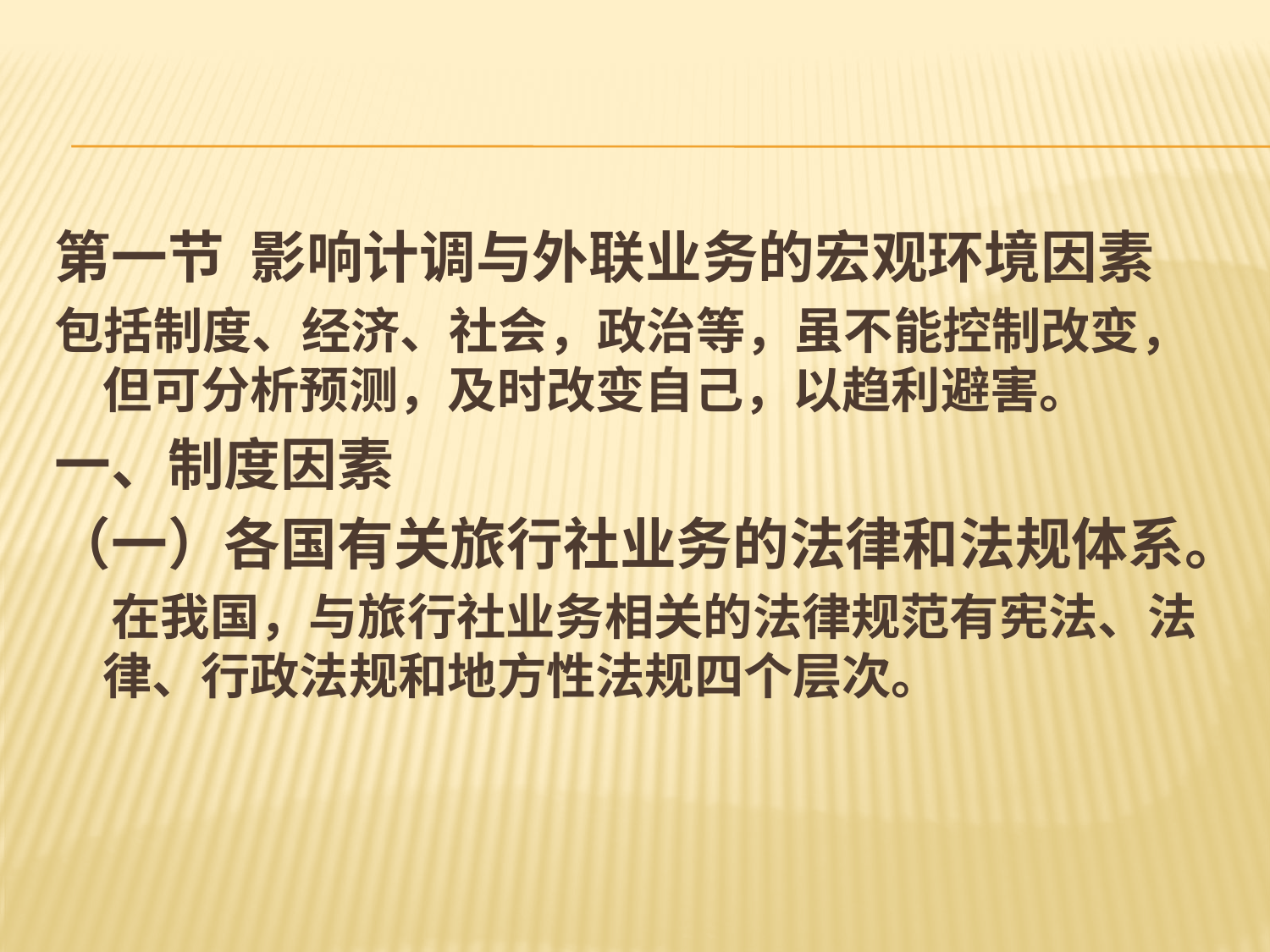

#
第一节  影响计调与外联业务的宏观环境因素
包括制度、经济、社会，政治等，虽不能控制改变，但可分析预测，及时改变自己，以趋利避害。
一、制度因素
（一）各国有关旅行社业务的法律和法规体系。
    在我国，与旅行社业务相关的法律规范有宪法、法律、行政法规和地方性法规四个层次。